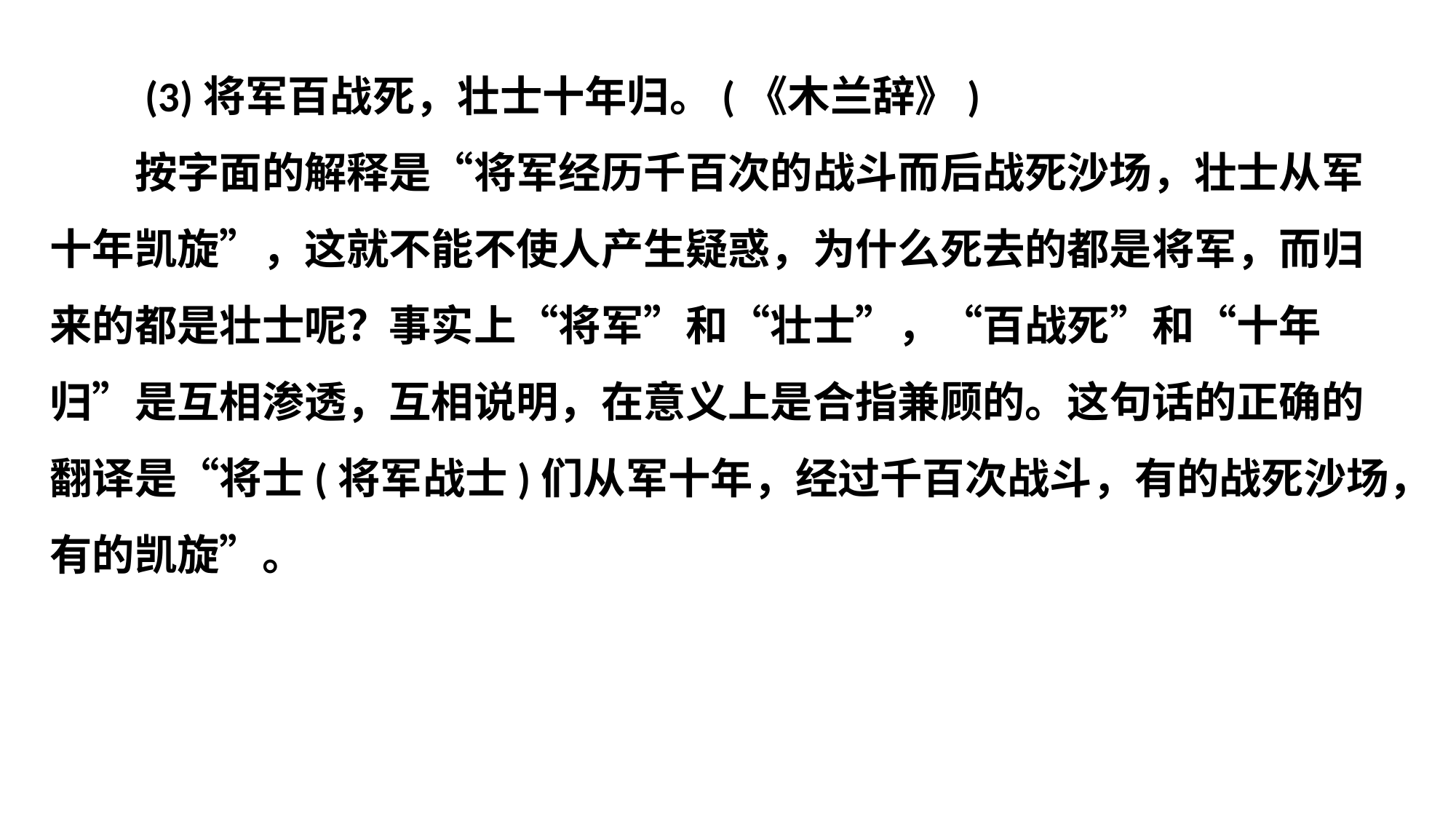

(3)将军百战死，壮士十年归。(《木兰辞》)
　　按字面的解释是“将军经历千百次的战斗而后战死沙场，壮士从军十年凯旋”，这就不能不使人产生疑惑，为什么死去的都是将军，而归来的都是壮士呢？事实上“将军”和“壮士”，“百战死”和“十年归”是互相渗透，互相说明，在意义上是合指兼顾的。这句话的正确的翻译是“将士(将军战士)们从军十年，经过千百次战斗，有的战死沙场，有的凯旋”。